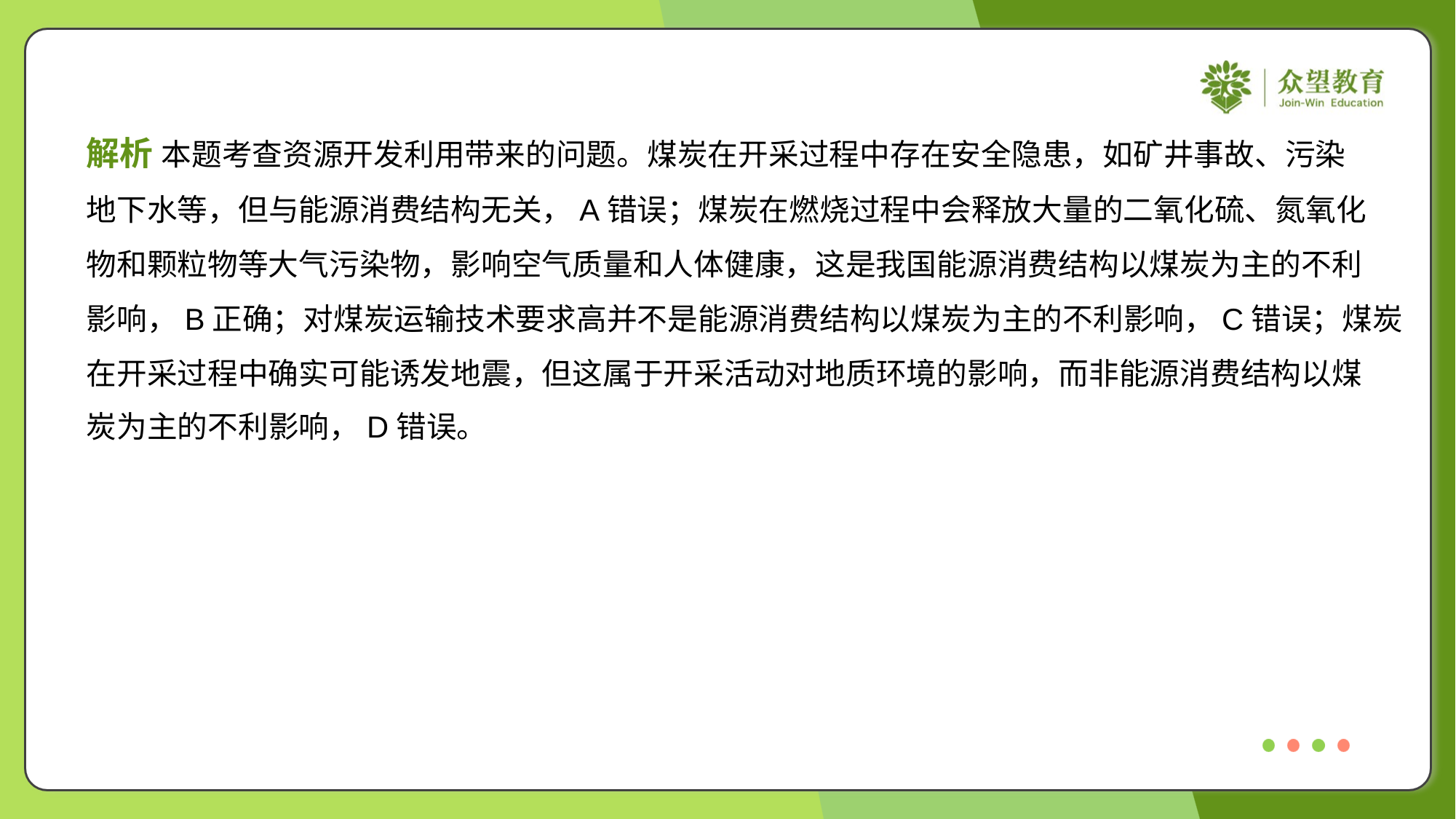

解析 本题考查资源开发利用带来的问题。煤炭在开采过程中存在安全隐患，如矿井事故、污染
地下水等，但与能源消费结构无关，A错误；煤炭在燃烧过程中会释放大量的二氧化硫、氮氧化
物和颗粒物等大气污染物，影响空气质量和人体健康，这是我国能源消费结构以煤炭为主的不利
影响，B正确；对煤炭运输技术要求高并不是能源消费结构以煤炭为主的不利影响，C错误；煤炭
在开采过程中确实可能诱发地震，但这属于开采活动对地质环境的影响，而非能源消费结构以煤
炭为主的不利影响，D错误。